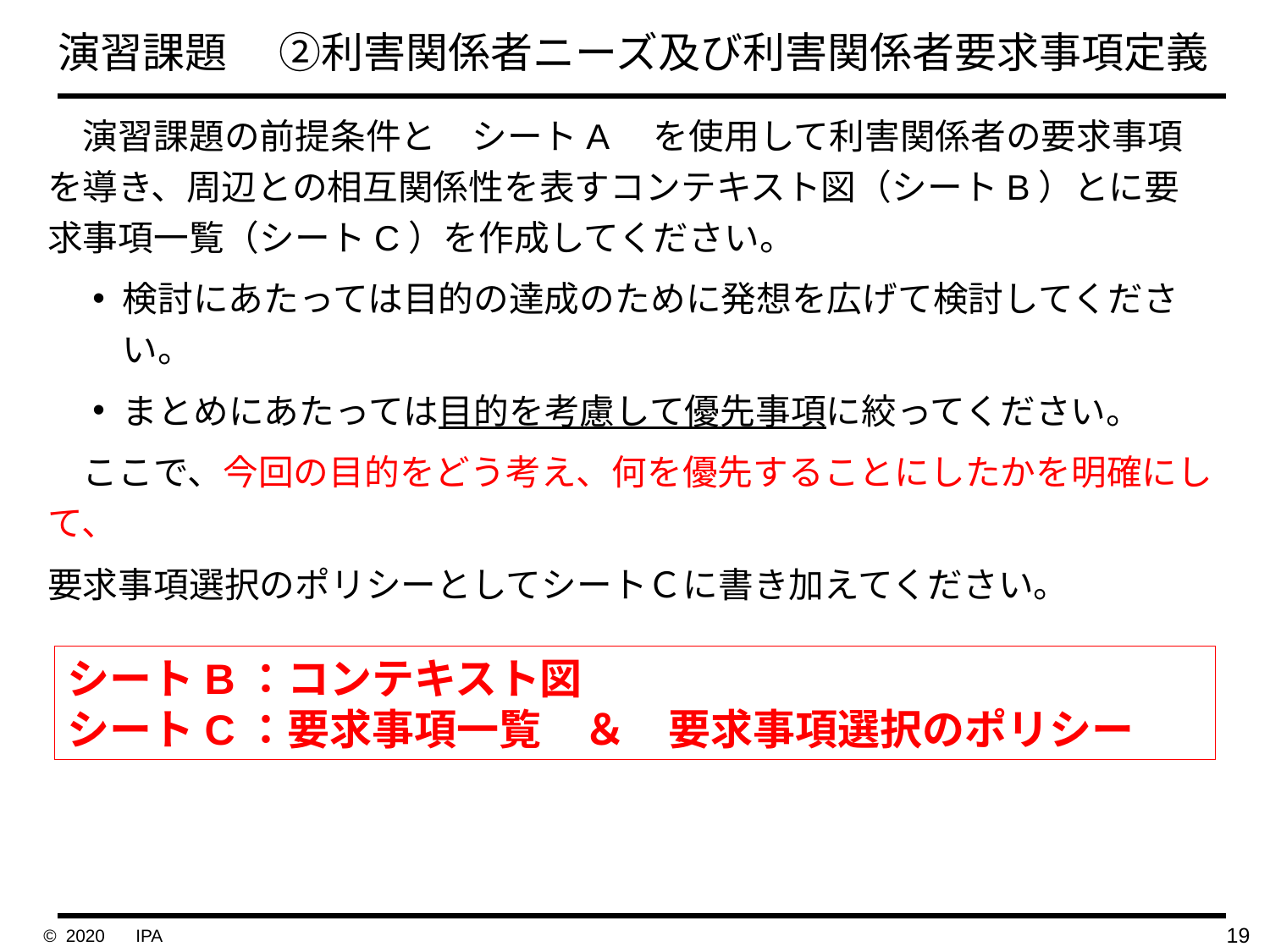

# 演習課題　 ②利害関係者ニーズ及び利害関係者要求事項定義
　演習課題の前提条件と　シートA　を使用して利害関係者の要求事項を導き、周辺との相互関係性を表すコンテキスト図（シートB）とに要求事項一覧（シートC）を作成してください。
検討にあたっては目的の達成のために発想を広げて検討してください。
まとめにあたっては目的を考慮して優先事項に絞ってください。
　ここで、今回の目的をどう考え、何を優先することにしたかを明確にして、
要求事項選択のポリシーとしてシートＣに書き加えてください。

シートB：コンテキスト図
シートC：要求事項一覧　＆　要求事項選択のポリシー